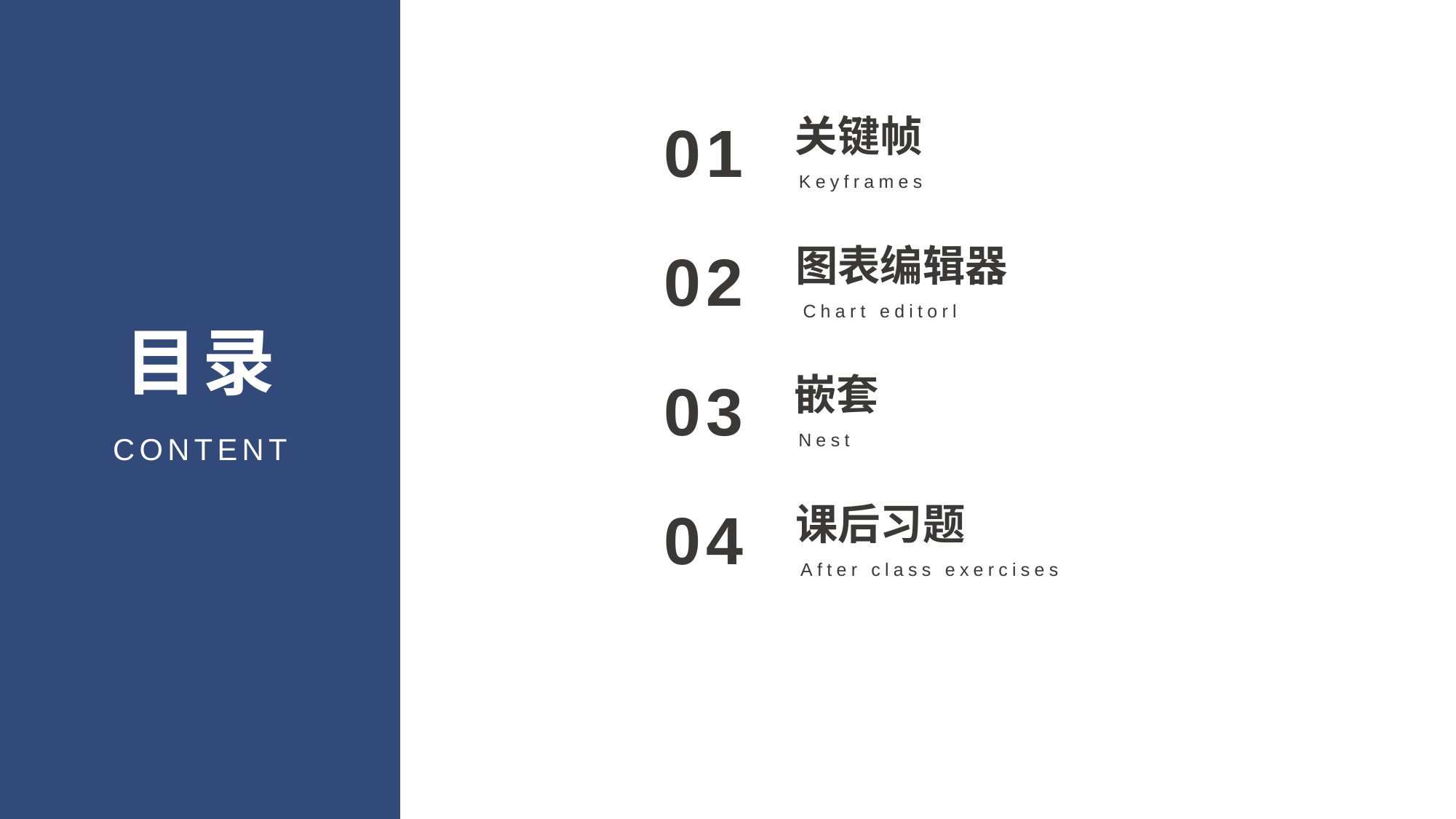

关键帧
01
Keyframes
图表编辑器
02
Chart editorl
目录
嵌套
03
Nest
CONTENT
课后习题
04
After class exercises